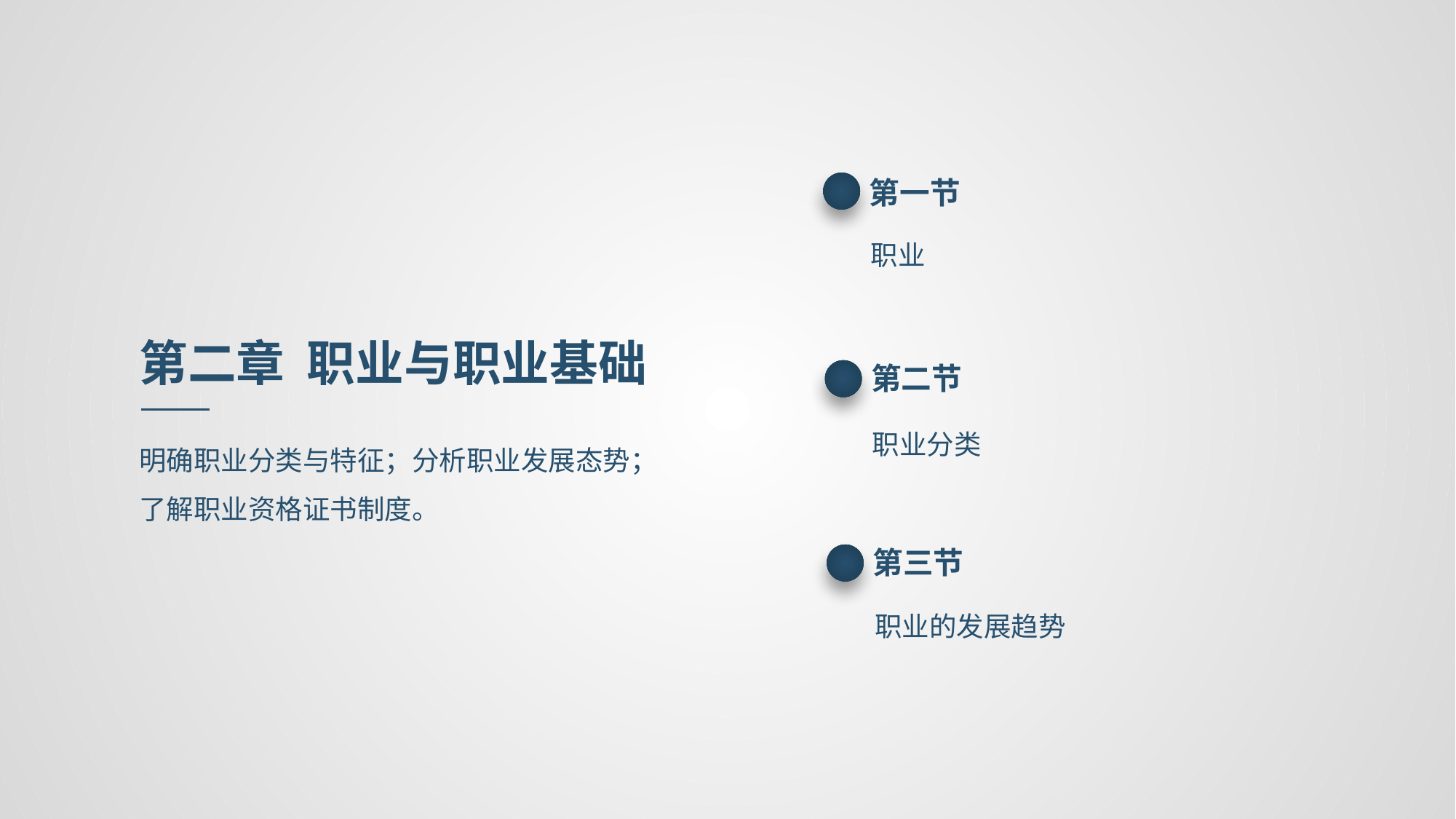

第一节

职业
第二章  职业与职业基础
第二节

职业分类
明确职业分类与特征；分析职业发展态势；
了解职业资格证书制度。
第三节

职业的发展趋势